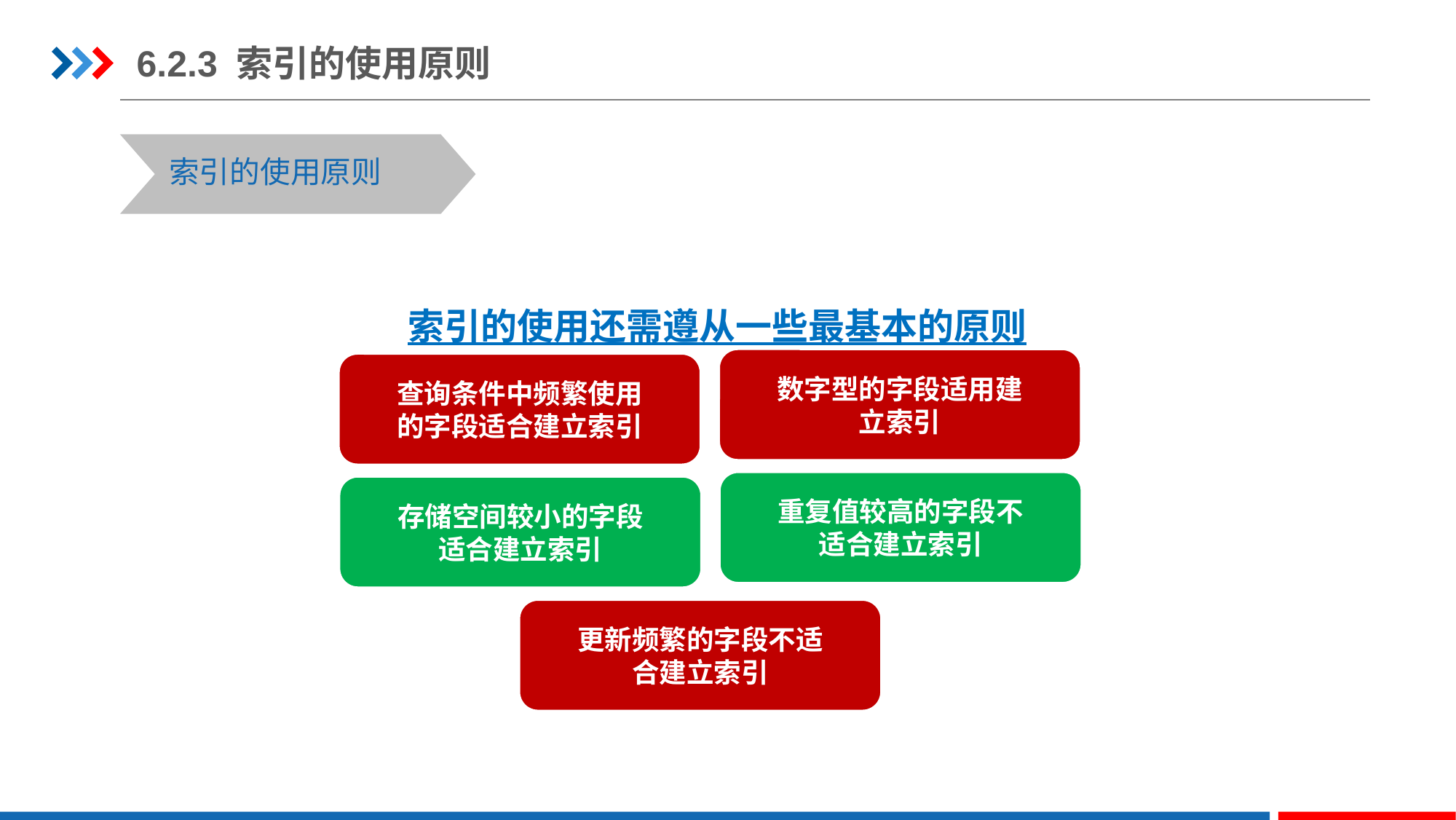

6.2.3 索引的使用原则

索引的使用原则

索引的使用还需遵从一些最基本的原则
数字型的字段适用建
立索引
查询条件中频繁使用
的字段适合建立索引
重复值较高的字段不
适合建立索引
存储空间较小的字段
适合建立索引
更新频繁的字段不适
合建立索引